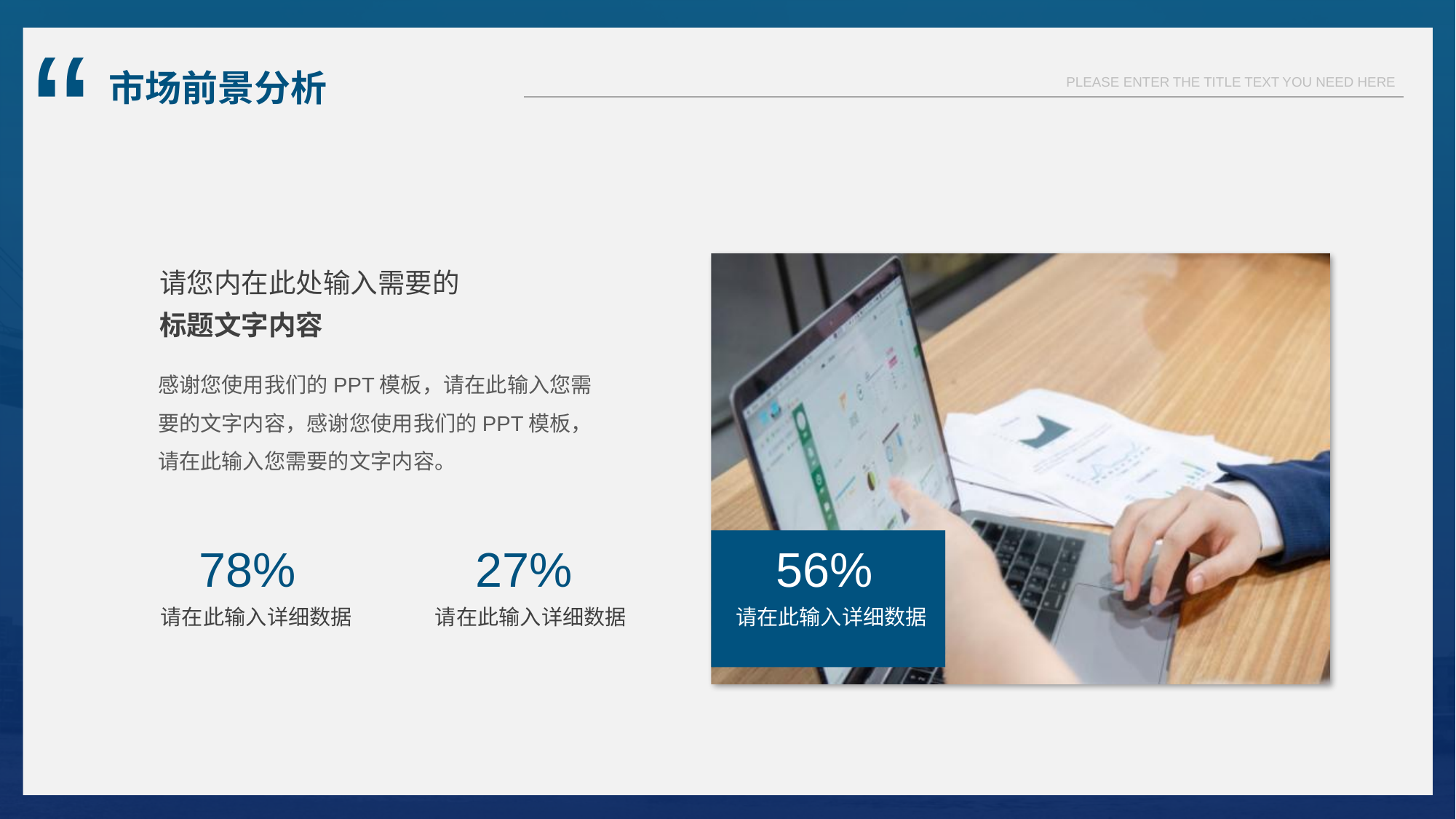

市场前景分析
请您内在此处输入需要的
标题文字内容

感谢您使用我们的PPT模板，请在此输入您需要的文字内容，感谢您使用我们的PPT模板，请在此输入您需要的文字内容。

78%
27%
56%
请在此输入详细数据
请在此输入详细数据
请在此输入详细数据